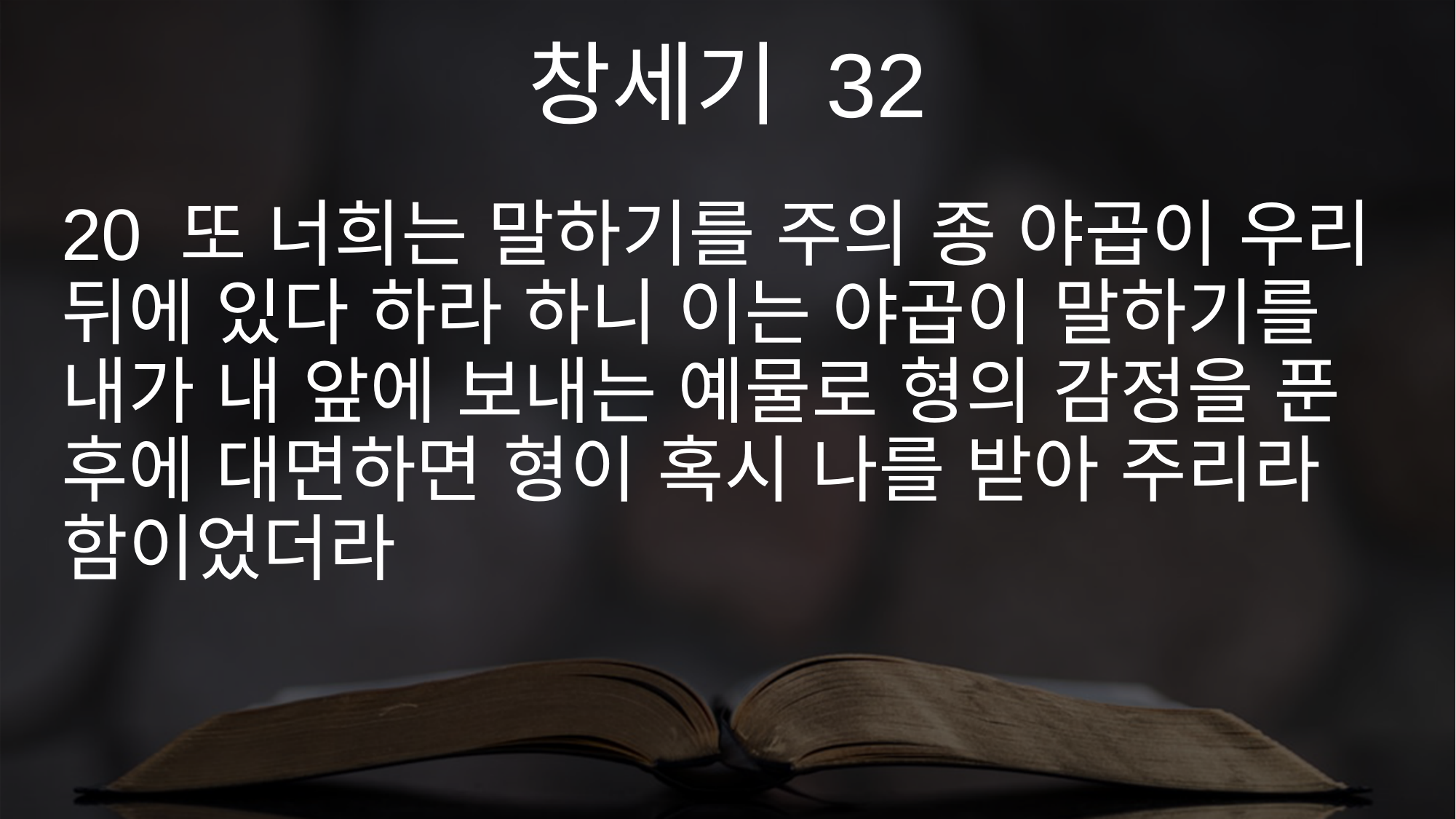

창세기 32
20 또 너희는 말하기를 주의 종 야곱이 우리 뒤에 있다 하라 하니 이는 야곱이 말하기를 내가 내 앞에 보내는 예물로 형의 감정을 푼 후에 대면하면 형이 혹시 나를 받아 주리라 함이었더라